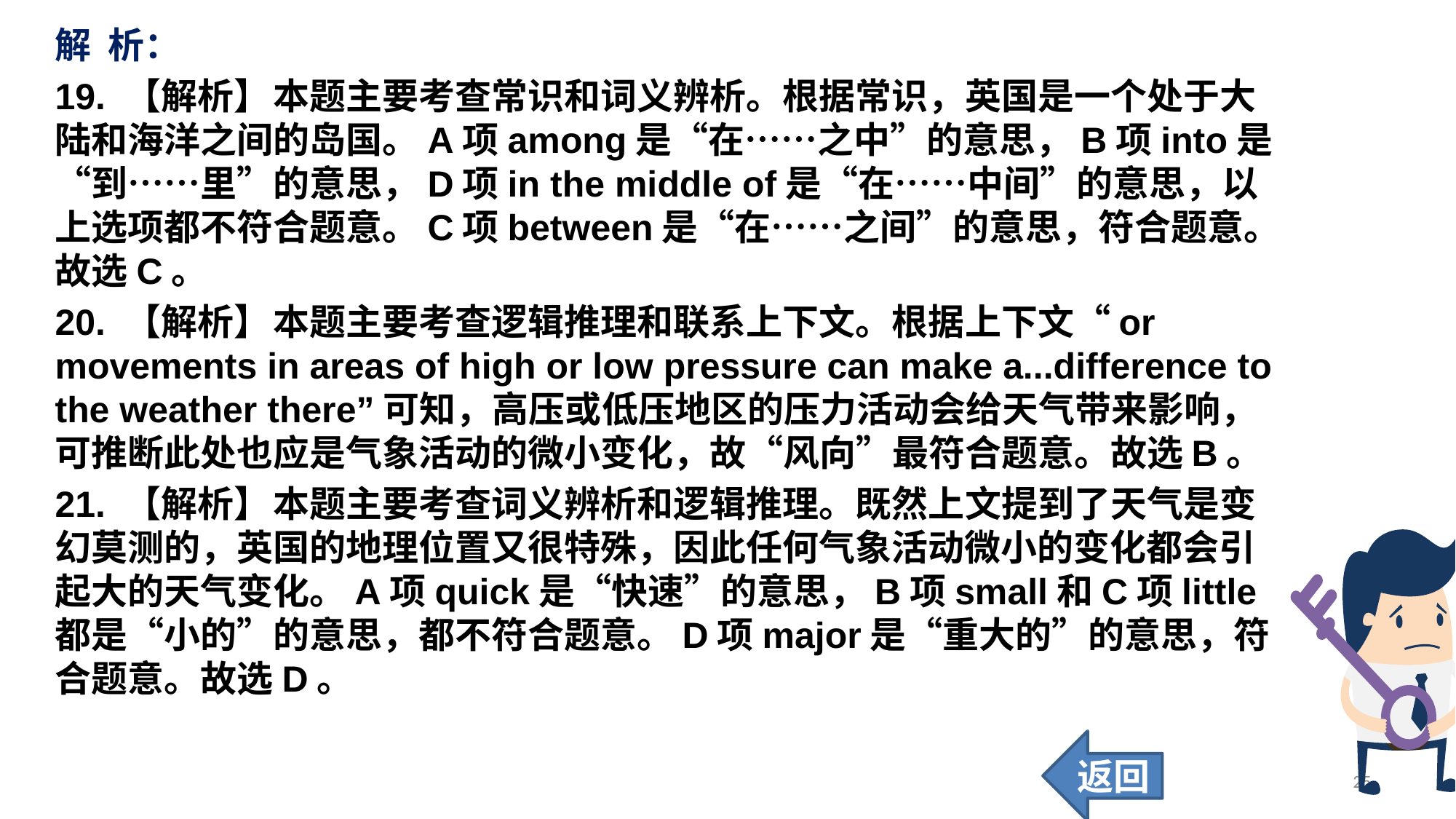

解  析：
19. 【解析】	本题主要考查常识和词义辨析。根据常识，英国是一个处于大陆和海洋之间的岛国。A项among是“在……之中”的意思，B项into是“到……里”的意思，D项in the middle of是“在……中间”的意思，以上选项都不符合题意。C项between是“在……之间”的意思，符合题意。故选C。
20. 【解析】	本题主要考查逻辑推理和联系上下文。根据上下文“or movements in areas of high or low pressure can make a...difference to the weather there”可知，高压或低压地区的压力活动会给天气带来影响，可推断此处也应是气象活动的微小变化，故“风向”最符合题意。故选B。
21. 【解析】	本题主要考查词义辨析和逻辑推理。既然上文提到了天气是变幻莫测的，英国的地理位置又很特殊，因此任何气象活动微小的变化都会引起大的天气变化。A项quick是“快速”的意思，B项small和C项little都是“小的”的意思，都不符合题意。D项major是“重大的”的意思，符合题意。故选D。

返回
25